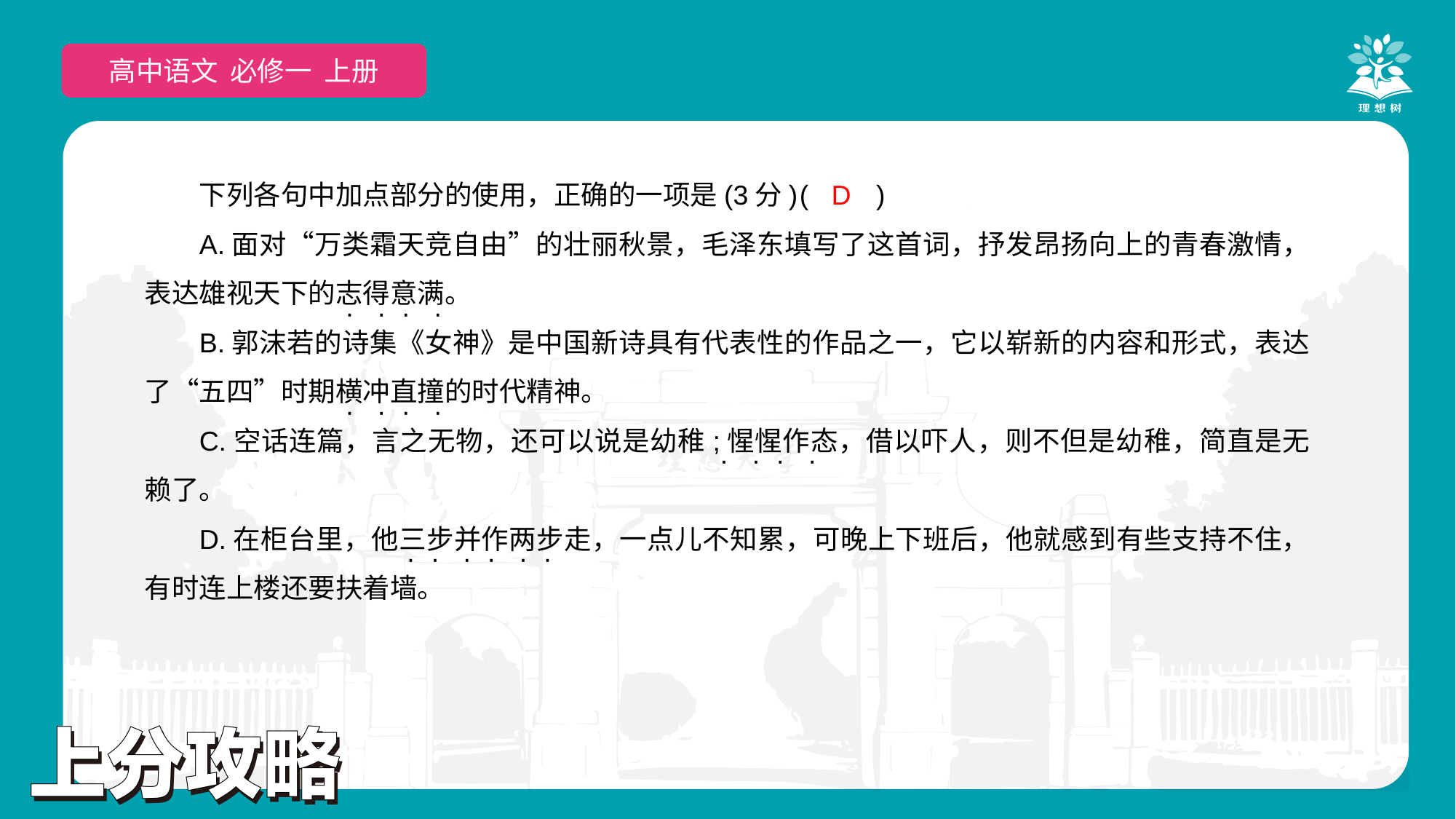

高中语文  必修一  上册
下列各句中加点部分的使用，正确的一项是(3分)	(　　)
A.面对“万类霜天竞自由”的壮丽秋景，毛泽东填写了这首词，抒发昂扬向上的青春激情，表达雄视天下的志得意满。
B.郭沫若的诗集《女神》是中国新诗具有代表性的作品之一，它以崭新的内容和形式，表达了“五四”时期横冲直撞的时代精神。
C.空话连篇，言之无物，还可以说是幼稚;惺惺作态，借以吓人，则不但是幼稚，简直是无赖了。
D.在柜台里，他三步并作两步走，一点儿不知累，可晚上下班后，他就感到有些支持不住，有时连上楼还要扶着墙。
D

                         ·   ·  ·   ·

                         ·   ·  ·   ·
                                                                          ·   ·  ·   ·

                                 ·  ·   ·  ·   ·  ·